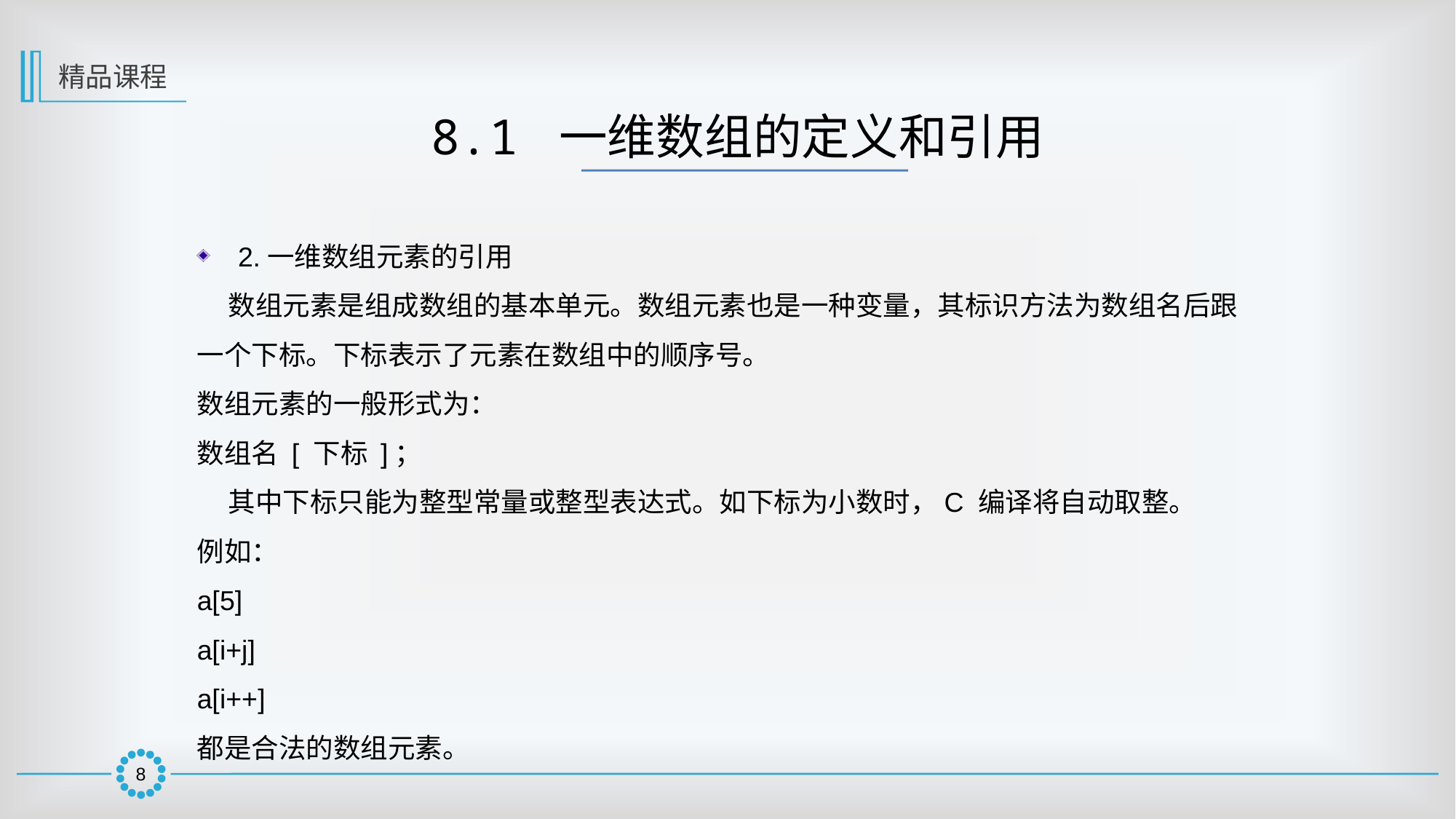

精品课程
8.1 一维数组的定义和引用

2.一维数组元素的引用
    数组元素是组成数组的基本单元。数组元素也是一种变量，其标识方法为数组名后跟一个下标。下标表示了元素在数组中的顺序号。
数组元素的一般形式为：
数组名 [ 下标 ]；
    其中下标只能为整型常量或整型表达式。如下标为小数时，C 编译将自动取整。
例如：
a[5]
a[i+j]
a[i++]
都是合法的数组元素。

8